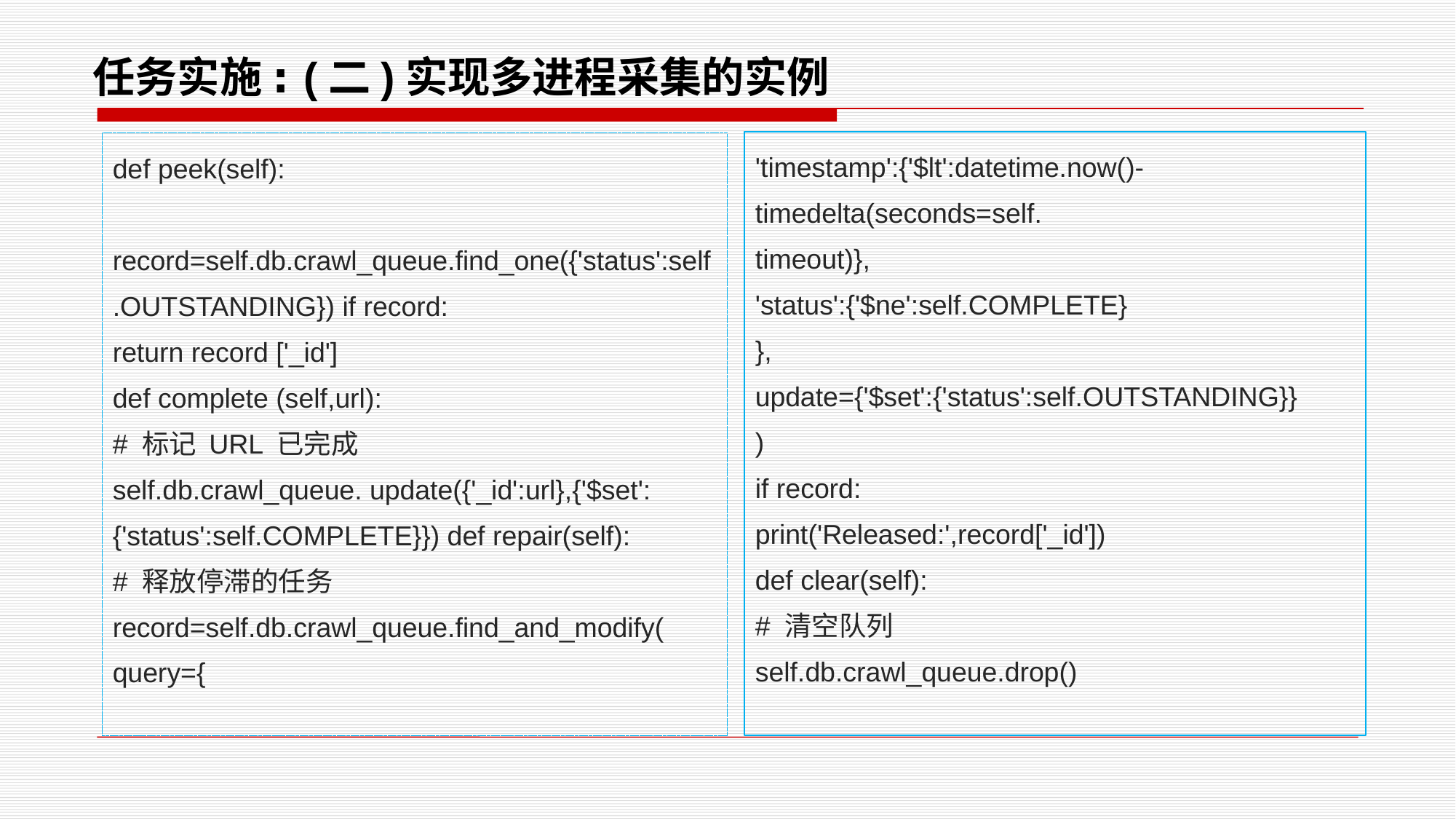

# 任务实施: (二)实现多进程采集的实例
'timestamp':{'$lt':datetime.now()-timedelta(seconds=self.
timeout)},
'status':{'$ne':self.COMPLETE}
},
update={'$set':{'status':self.OUTSTANDING}}
)
if record:
print('Released:',record['_id'])
def clear(self):
# 清空队列
self.db.crawl_queue.drop()
def peek(self):

record=self.db.crawl_queue.ﬁnd_one({'status':self.OUTSTANDING}) if record:
return record ['_id']
def complete (self,url):
# 标记 URL 已完成
self.db.crawl_queue. update({'_id':url},{'$set':{'status':self.COMPLETE}}) def repair(self):
# 释放停滞的任务
record=self.db.crawl_queue.ﬁnd_and_modify(
query={